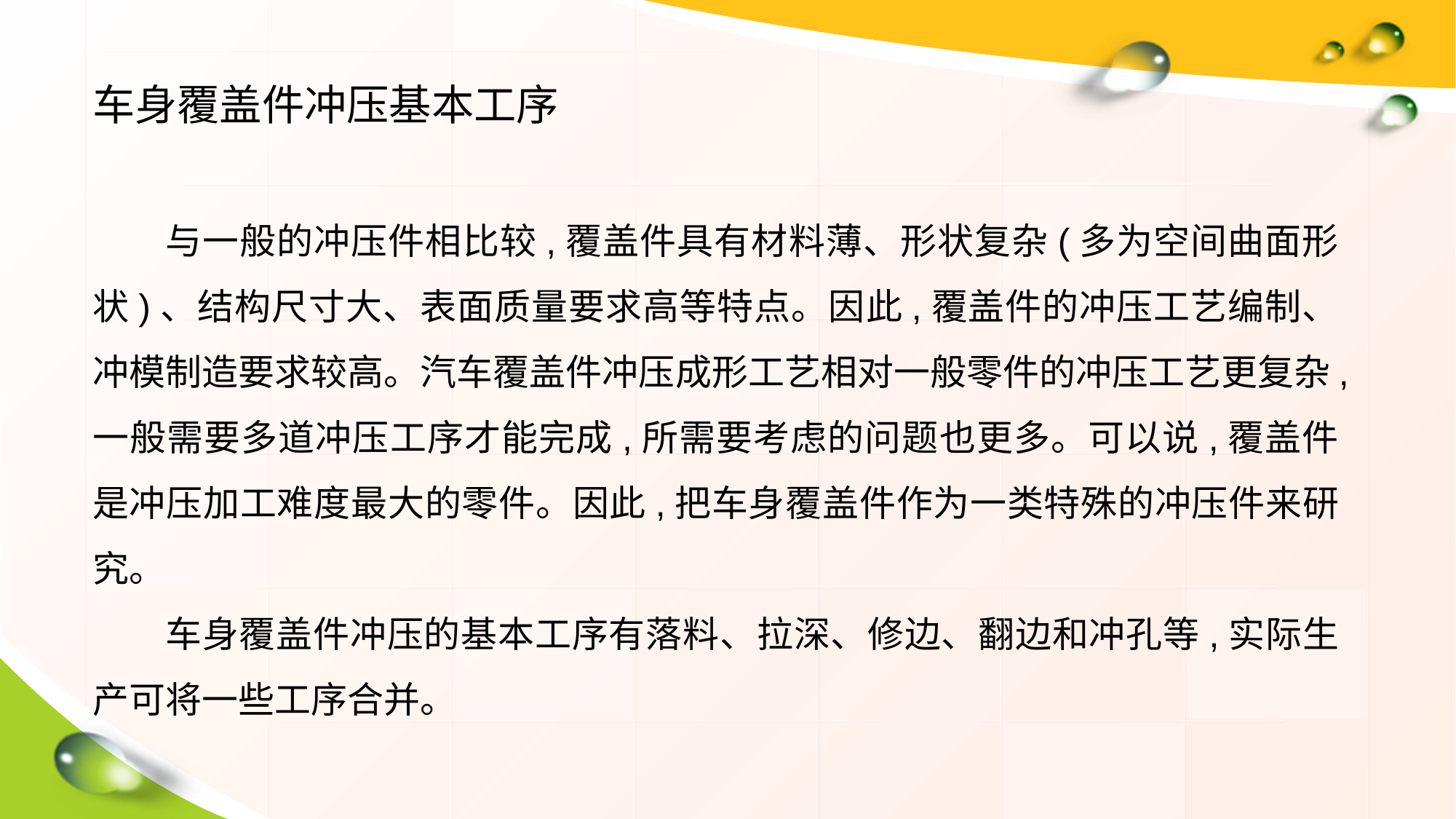

车身覆盖件冲压基本工序
与一般的冲压件相比较,覆盖件具有材料薄、形状复杂(多为空间曲面形状)、结构尺寸大、表面质量要求高等特点。因此,覆盖件的冲压工艺编制、冲模制造要求较高。汽车覆盖件冲压成形工艺相对一般零件的冲压工艺更复杂,一般需要多道冲压工序才能完成,所需要考虑的问题也更多。可以说,覆盖件是冲压加工难度最大的零件。因此,把车身覆盖件作为一类特殊的冲压件来研究。
车身覆盖件冲压的基本工序有落料、拉深、修边、翻边和冲孔等,实际生产可将一些工序合并。